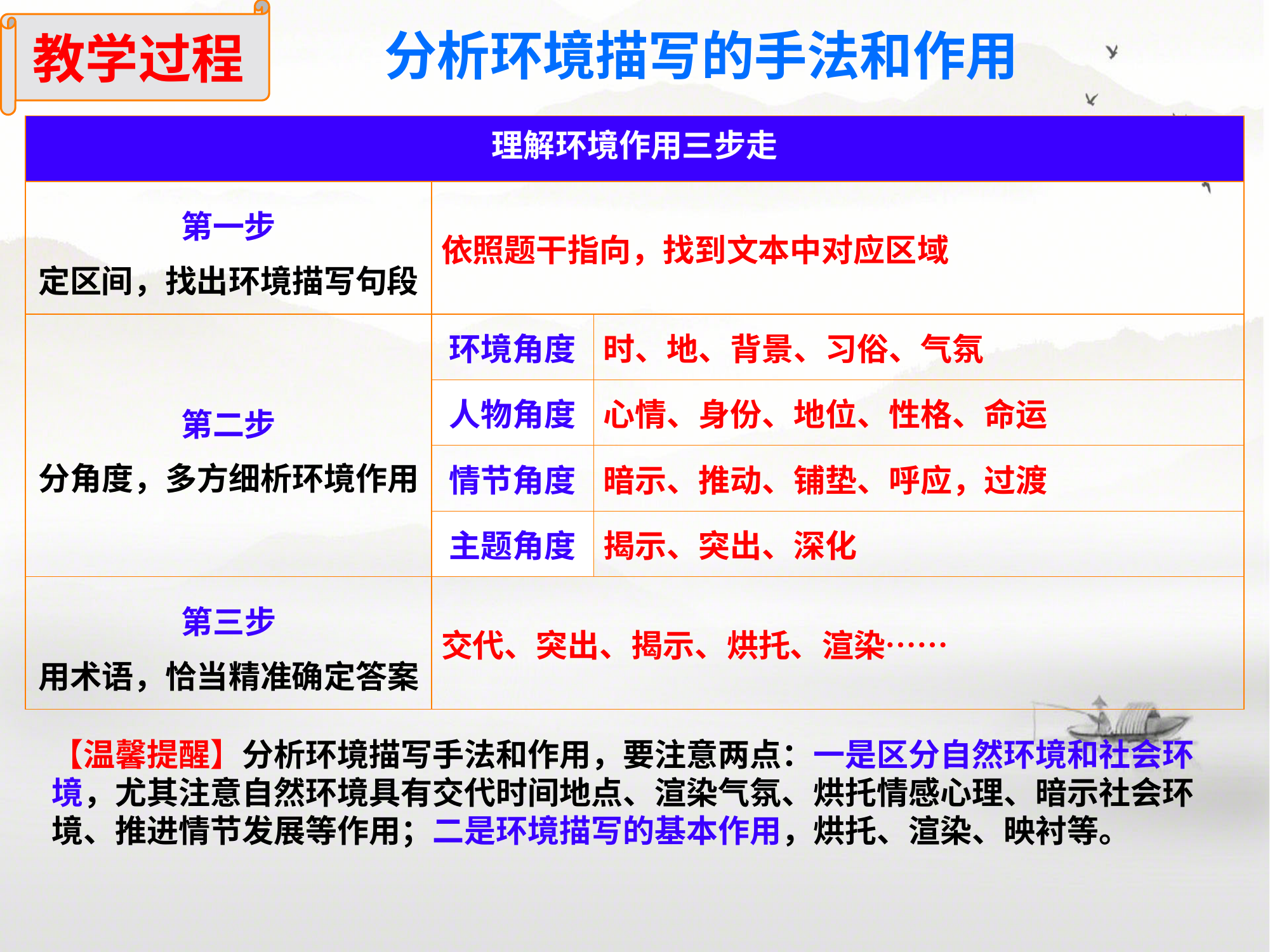

教学过程
分析环境描写的手法和作用
| 理解环境作用三步走 |  |  |
| --- | --- | --- |
| 第一步 定区间，找出环境描写句段 | 依照题干指向，找到文本中对应区域 |  |
| 第二步 分角度，多方细析环境作用 | 环境角度 | 时、地、背景、习俗、气氛 |
|  | 人物角度 | 心情、身份、地位、性格、命运 |
|  | 情节角度 | 暗示、推动、铺垫、呼应，过渡 |
|  | 主题角度 | 揭示、突出、深化 |
| 第三步 用术语，恰当精准确定答案 | 交代、突出、揭示、烘托、渲染…… |  |
【温馨提醒】分析环境描写手法和作用，要注意两点：一是区分自然环境和社会环境，尤其注意自然环境具有交代时间地点、渲染气氛、烘托情感心理、暗示社会环境、推进情节发展等作用；二是环境描写的基本作用，烘托、渲染、映衬等。